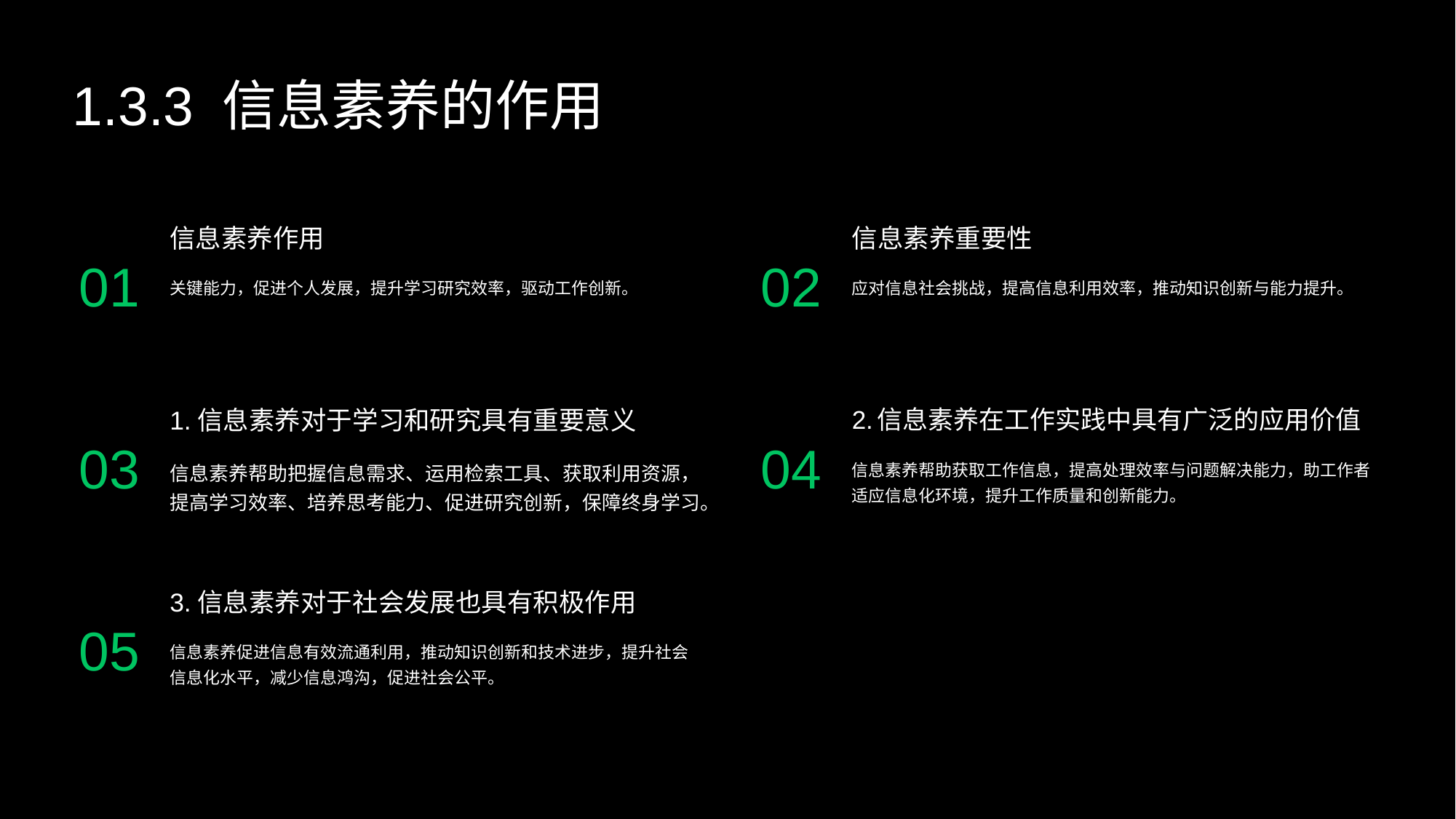

1.3.3 信息素养的作用
信息素养作用
信息素养重要性
01
02
关键能力，促进个人发展，提升学习研究效率，驱动工作创新。
应对信息社会挑战，提高信息利用效率，推动知识创新与能力提升。
1.信息素养对于学习和研究具有重要意义
2.信息素养在工作实践中具有广泛的应用价值
03
04
信息素养帮助把握信息需求、运用检索工具、获取利用资源，提高学习效率、培养思考能力、促进研究创新，保障终身学习。
信息素养帮助获取工作信息，提高处理效率与问题解决能力，助工作者适应信息化环境，提升工作质量和创新能力。
3.信息素养对于社会发展也具有积极作用
05
信息素养促进信息有效流通利用，推动知识创新和技术进步，提升社会信息化水平，减少信息鸿沟，促进社会公平。